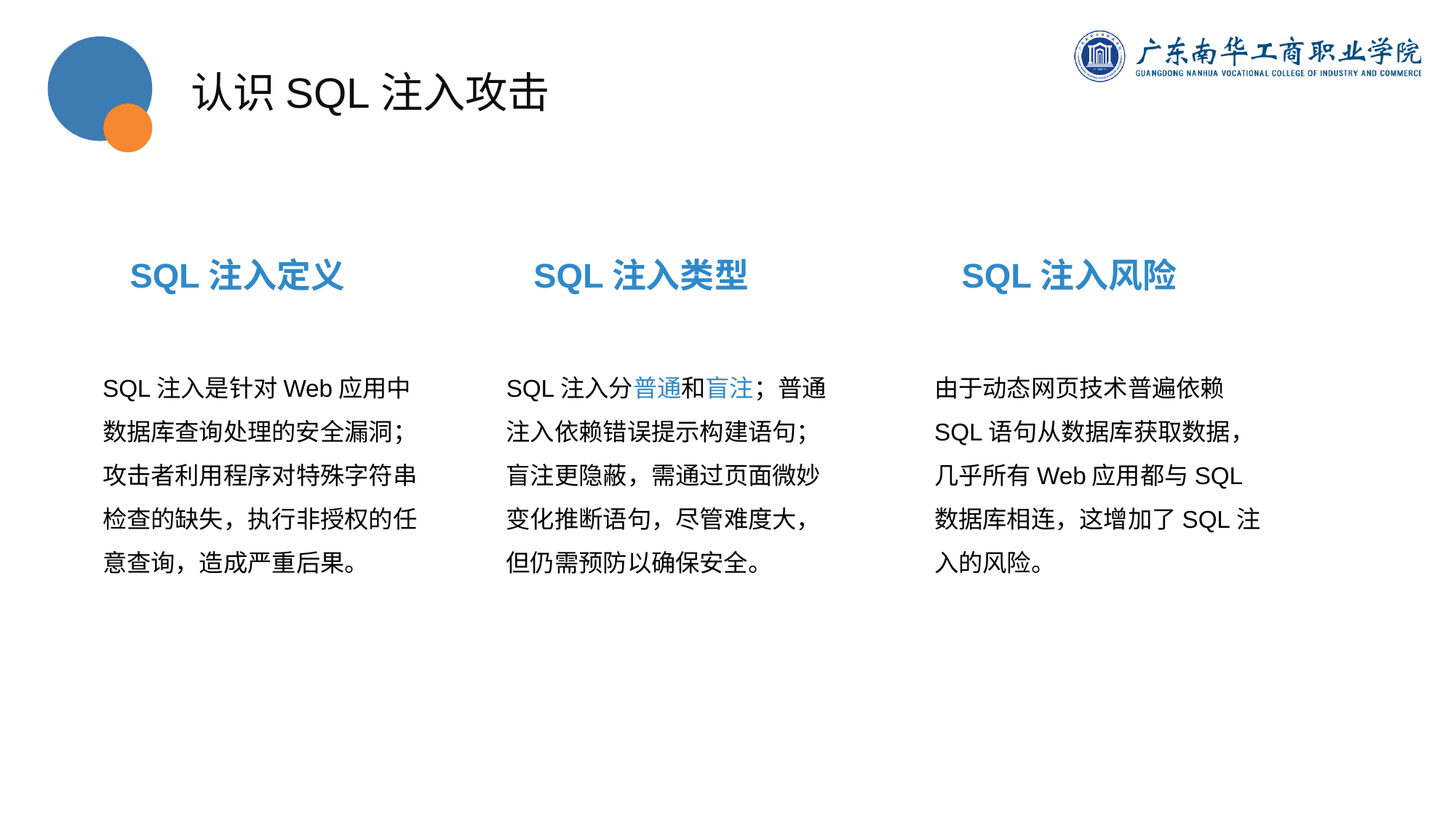

认识SQL注入攻击

SQL注入定义
SQL注入类型
SQL注入风险
SQL注入是针对Web应用中数据库查询处理的安全漏洞；攻击者利用程序对特殊字符串检查的缺失，执行非授权的任意查询，造成严重后果。
SQL注入分普通和盲注；普通注入依赖错误提示构建语句；盲注更隐蔽，需通过页面微妙变化推断语句，尽管难度大，但仍需预防以确保安全。
由于动态网页技术普遍依赖SQL语句从数据库获取数据，几乎所有Web应用都与SQL数据库相连，这增加了SQL注入的风险。